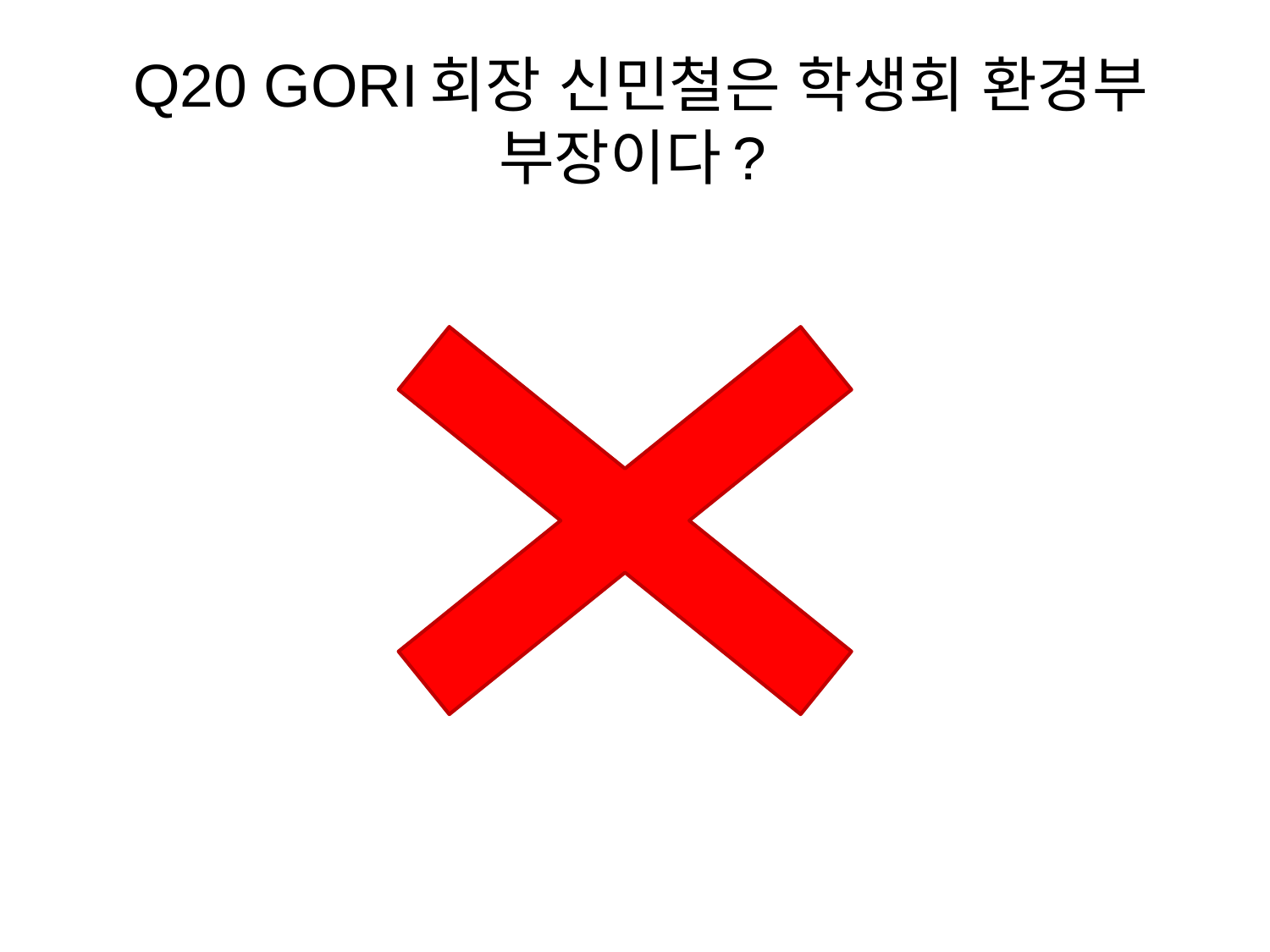

# Q20 GORI회장 신민철은 학생회 환경부 부장이다?